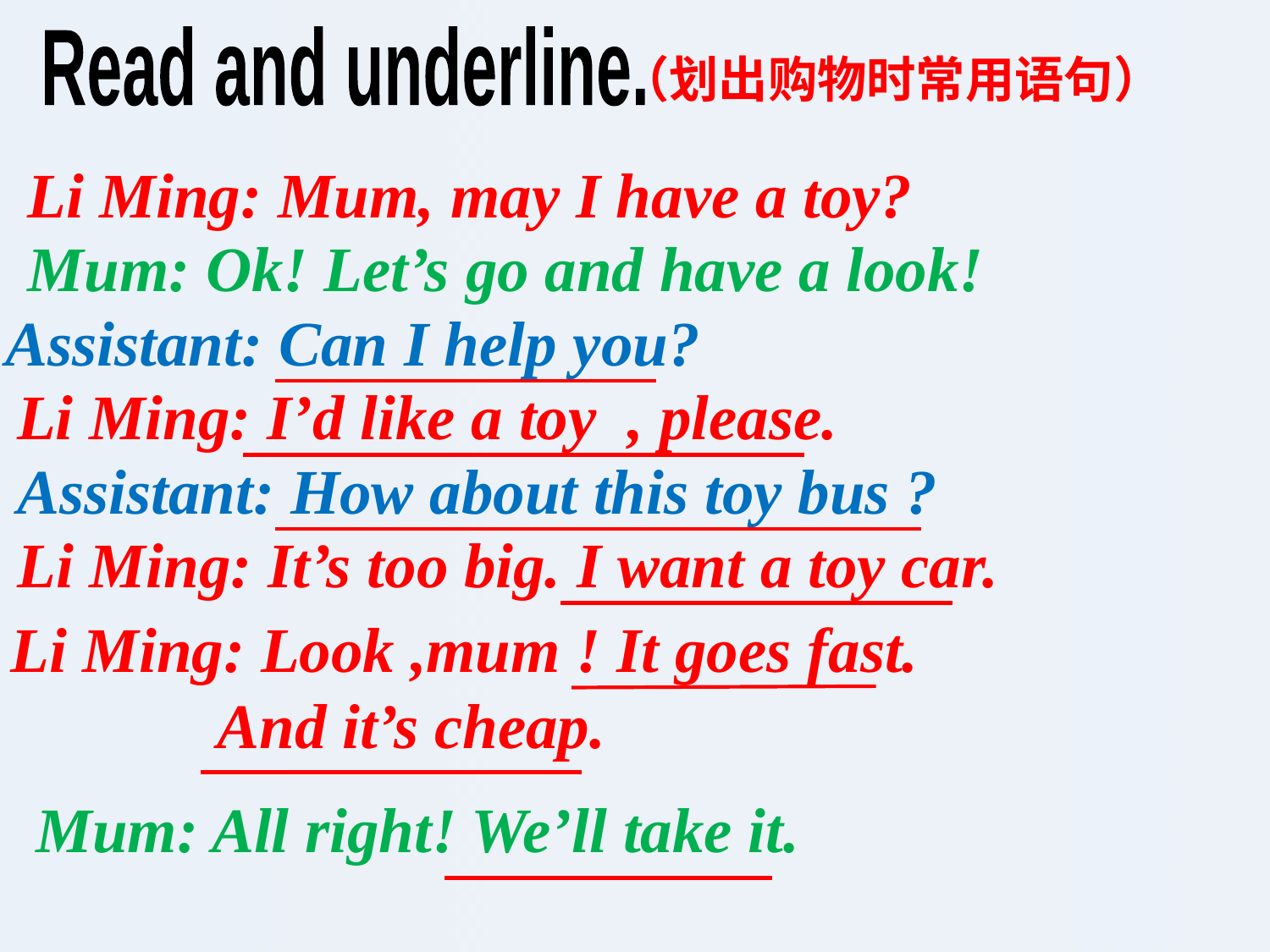

Read and underline.
（划出购物时常用语句）
Li Ming: Mum, may I have a toy?
Mum: Ok! Let’s go and have a look!
Assistant: Can I help you?
Li Ming: I’d like a toy  , please.
Assistant: How about this toy bus ?
Li Ming: It’s too big. I want a toy car.
Li Ming: Look ,mum ! It goes fast.
             And it’s cheap.
Mum: All right! We’ll take it.